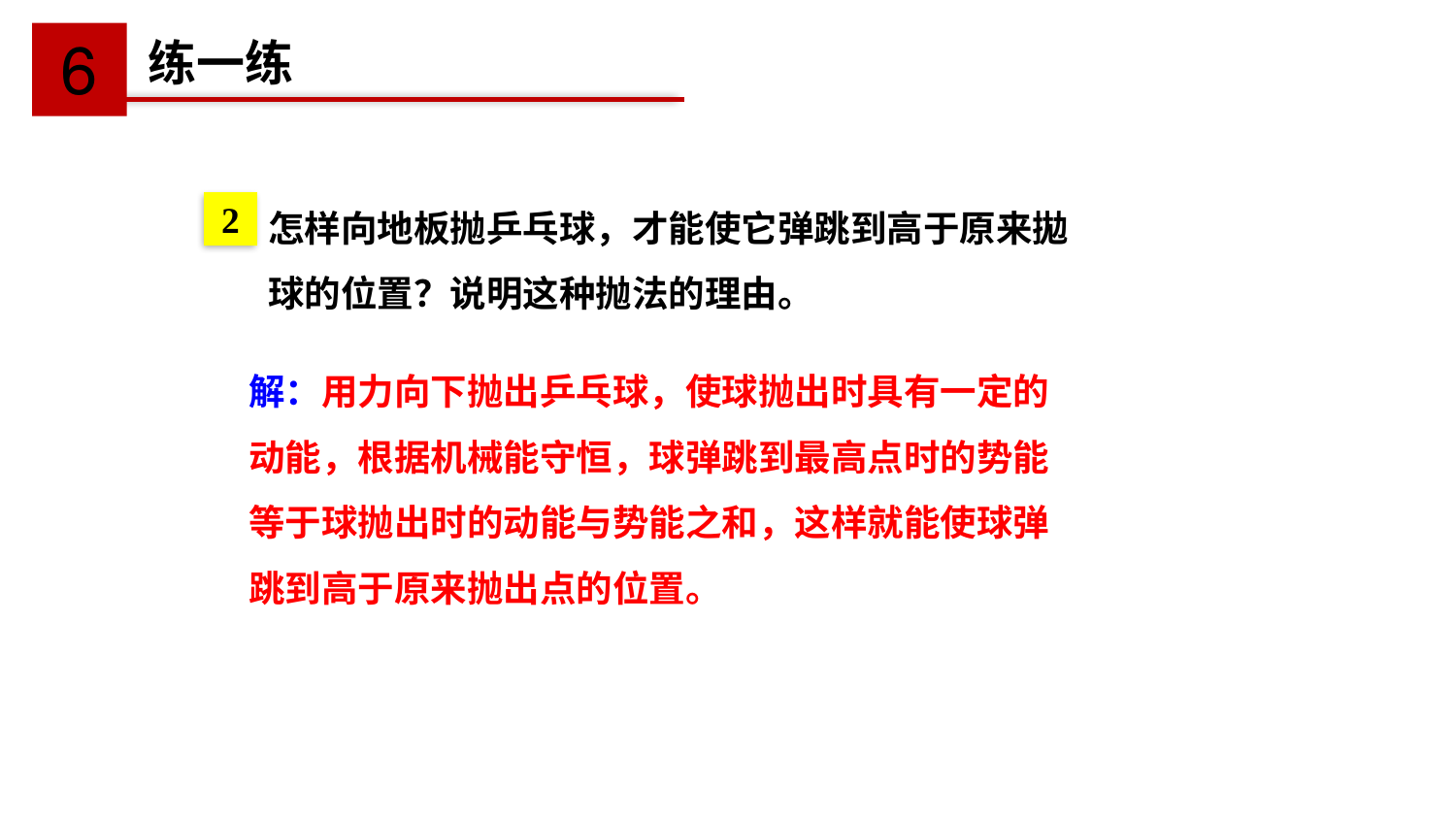

6
练一练
怎样向地板抛乒乓球，才能使它弹跳到高于原来拋球的位置？说明这种抛法的理由。
2
解：用力向下抛出乒乓球，使球抛出时具有一定的动能，根据机械能守恒，球弹跳到最高点时的势能等于球抛出时的动能与势能之和，这样就能使球弹跳到高于原来抛出点的位置。